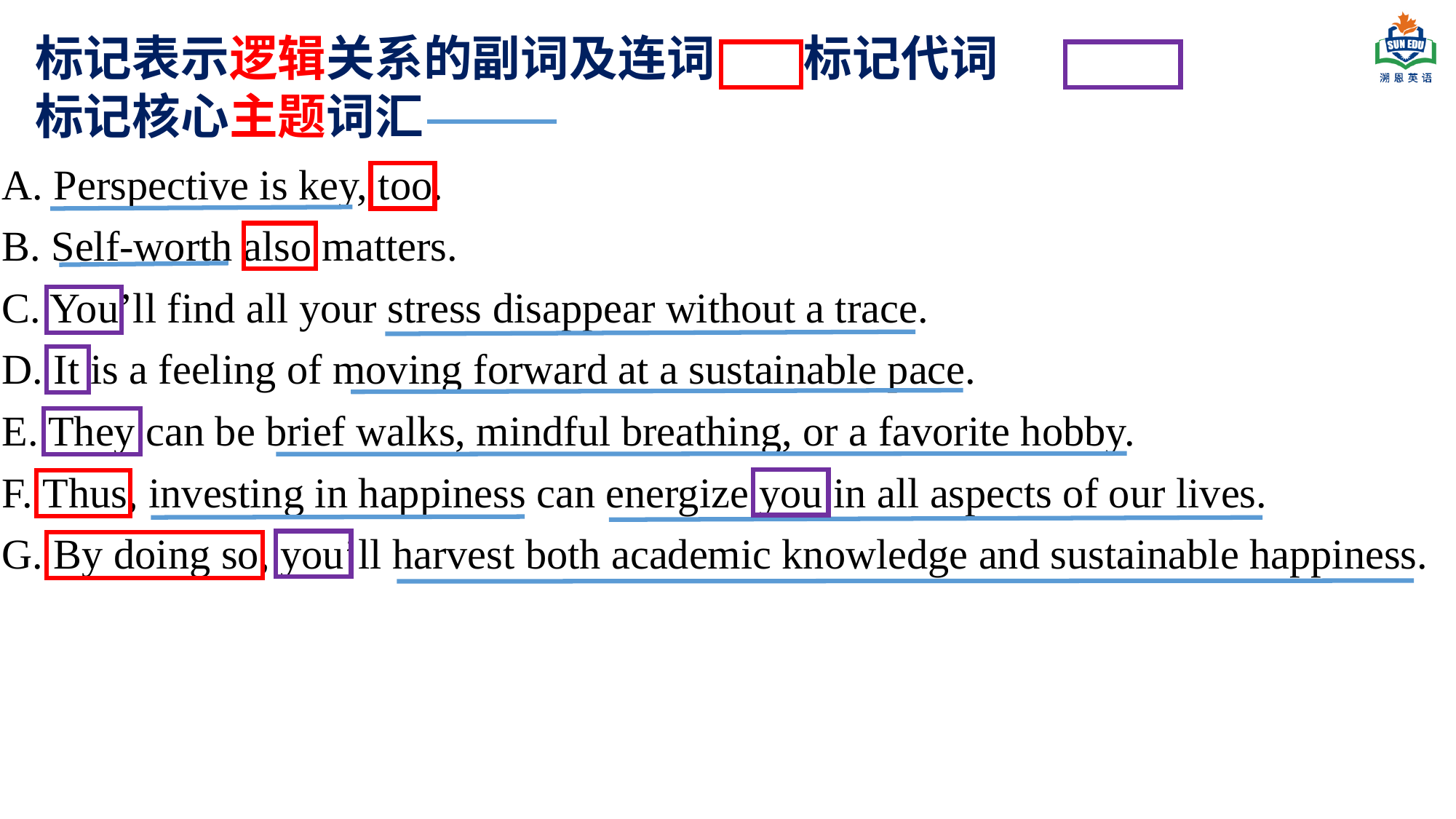

标记表示逻辑关系的副词及连词        标记代词
标记核心主题词汇

A. Perspective is key, too.
B. Self-worth also matters.
C. You’ll find all your stress disappear without a trace.
D. It is a feeling of moving forward at a sustainable pace.
E. They can be brief walks, mindful breathing, or a favorite hobby.
F. Thus, investing in happiness can energize you in all aspects of our lives.
G. By doing so, you’ll harvest both academic knowledge and sustainable happiness.